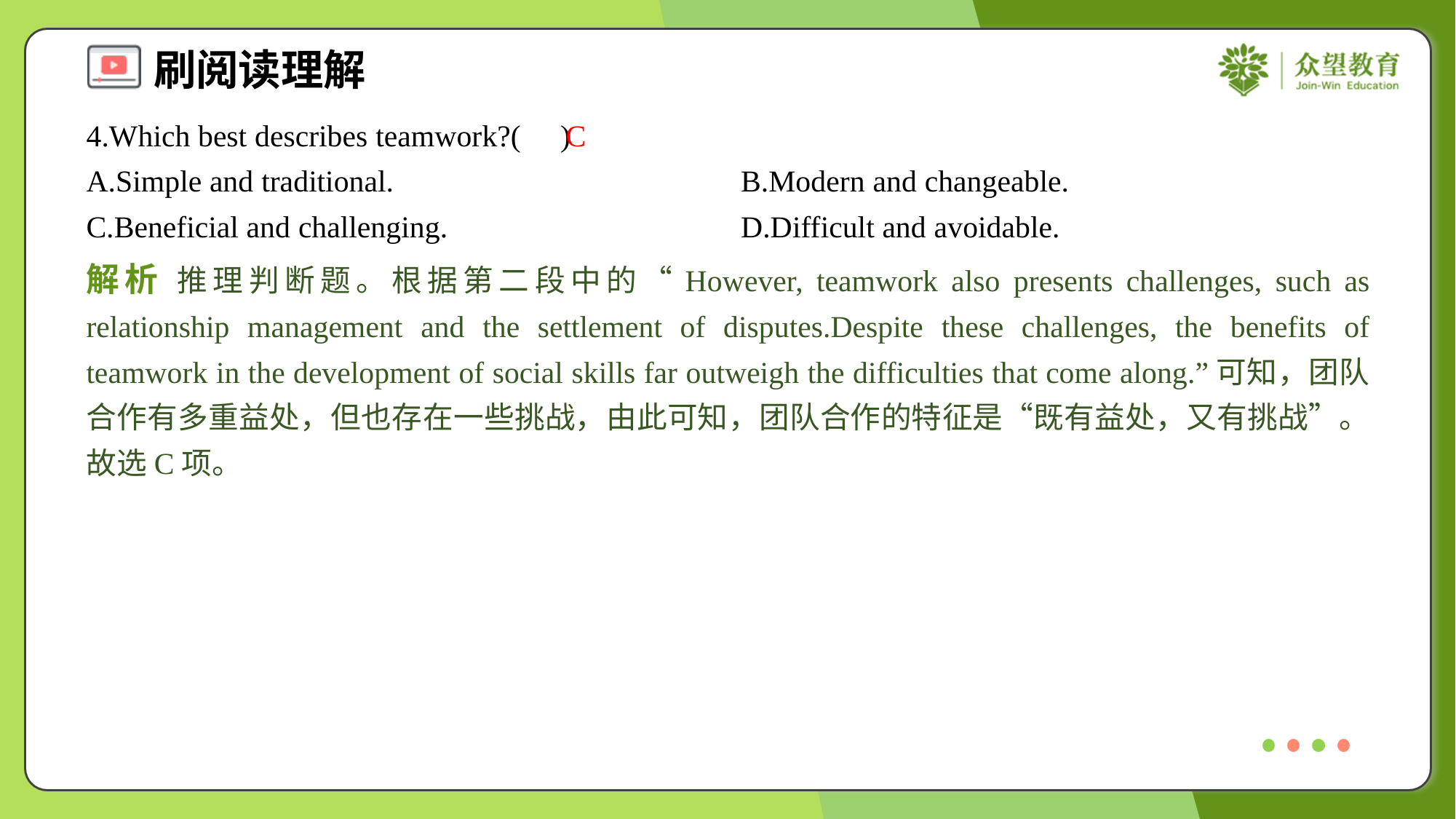

4.Which best describes teamwork?(     )
C
A.Simple and traditional.	B.Modern and changeable.
C.Beneficial and challenging.	D.Difficult and avoidable.
解析 推理判断题。根据第二段中的“However, teamwork also presents challenges, such as relationship management and the settlement of disputes.Despite these challenges, the benefits of teamwork in the development of social skills far outweigh the difficulties that come along.”可知，团队合作有多重益处，但也存在一些挑战，由此可知，团队合作的特征是“既有益处，又有挑战”。故选C项。